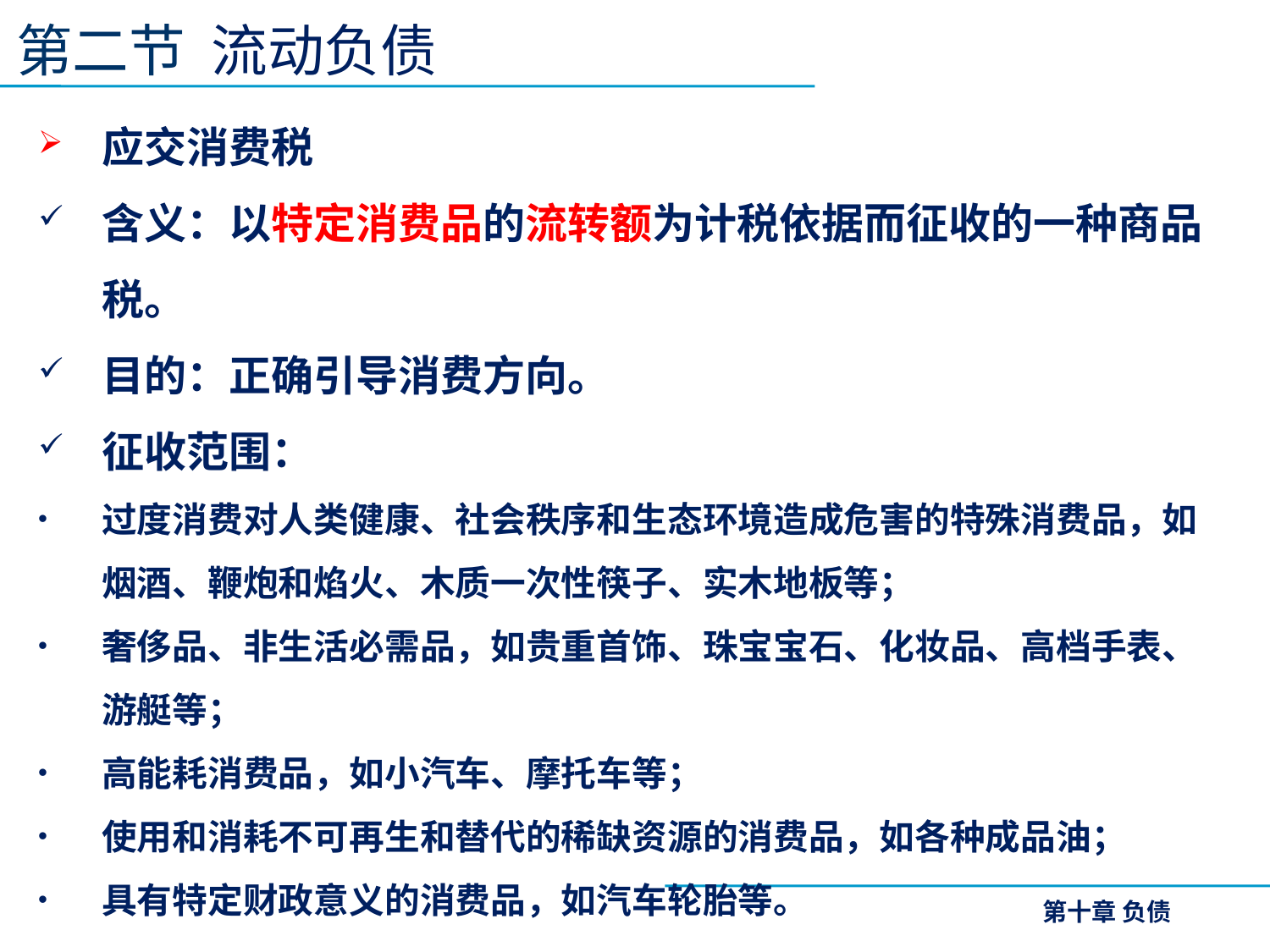

第二节  流动负债
应交消费税
含义：以特定消费品的流转额为计税依据而征收的一种商品税。
目的：正确引导消费方向。
征收范围：
过度消费对人类健康、社会秩序和生态环境造成危害的特殊消费品，如烟酒、鞭炮和焰火、木质一次性筷子、实木地板等；
奢侈品、非生活必需品，如贵重首饰、珠宝宝石、化妆品、高档手表、游艇等；
高能耗消费品，如小汽车、摩托车等；
使用和消耗不可再生和替代的稀缺资源的消费品，如各种成品油；
具有特定财政意义的消费品，如汽车轮胎等。